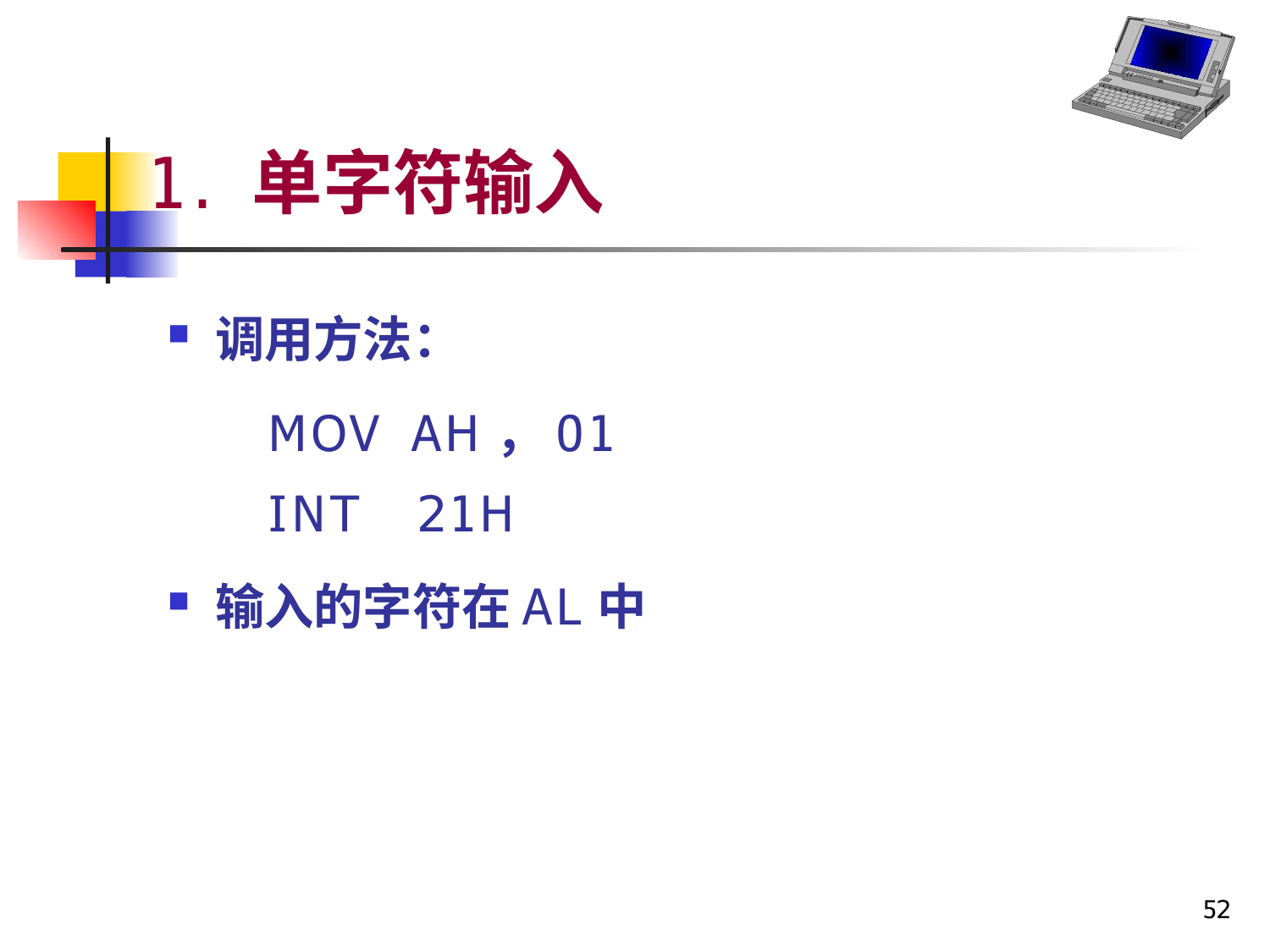

# 1. 单字符输入
调用方法：
       MOV  AH，01
       INT    21H
输入的字符在AL中
52